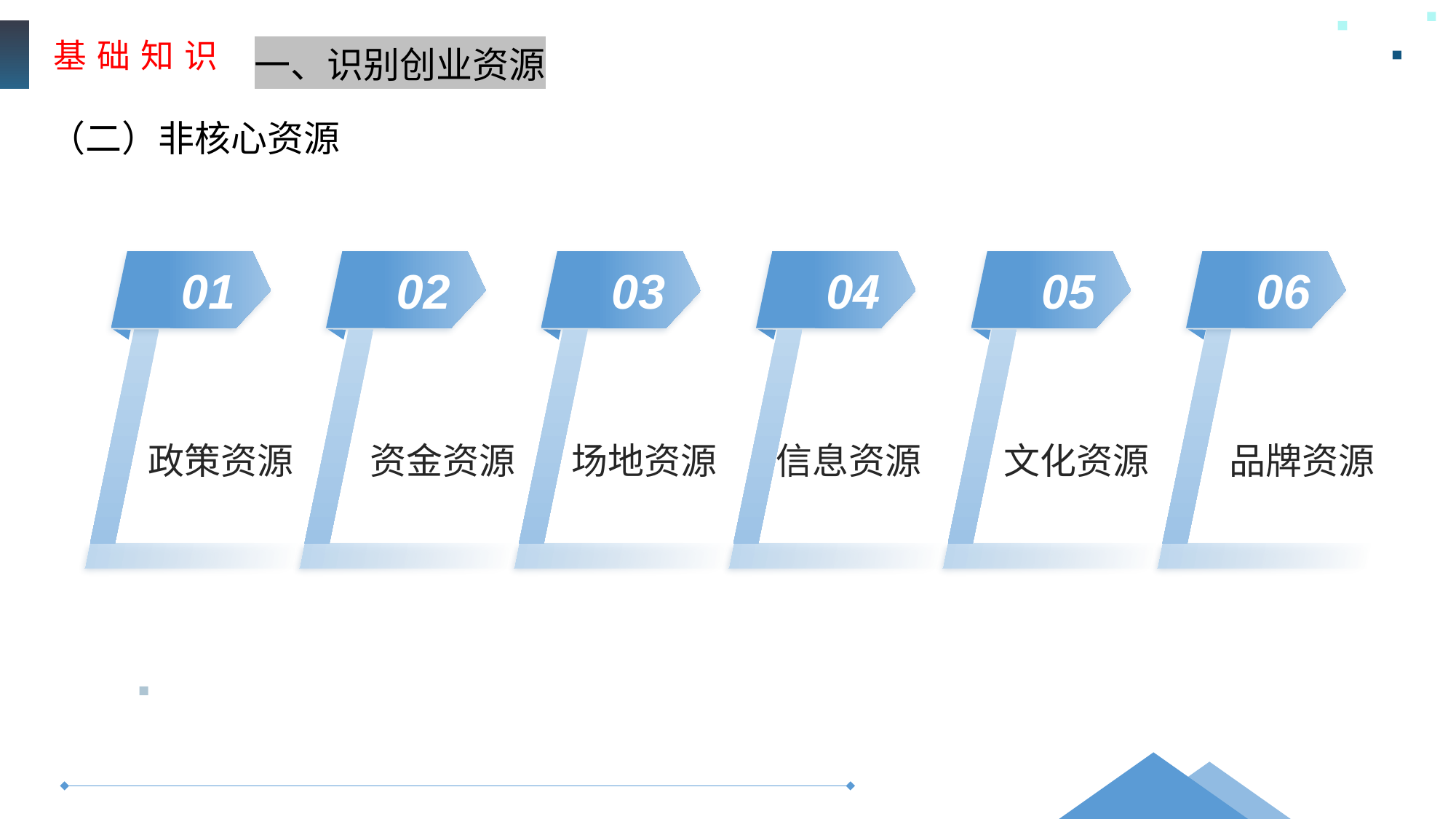

基 础 知 识

一、识别创业资源
（二）非核心资源
01
02
03
04
05
06

政策资源
资金资源
场地资源
信息资源
文化资源
品牌资源